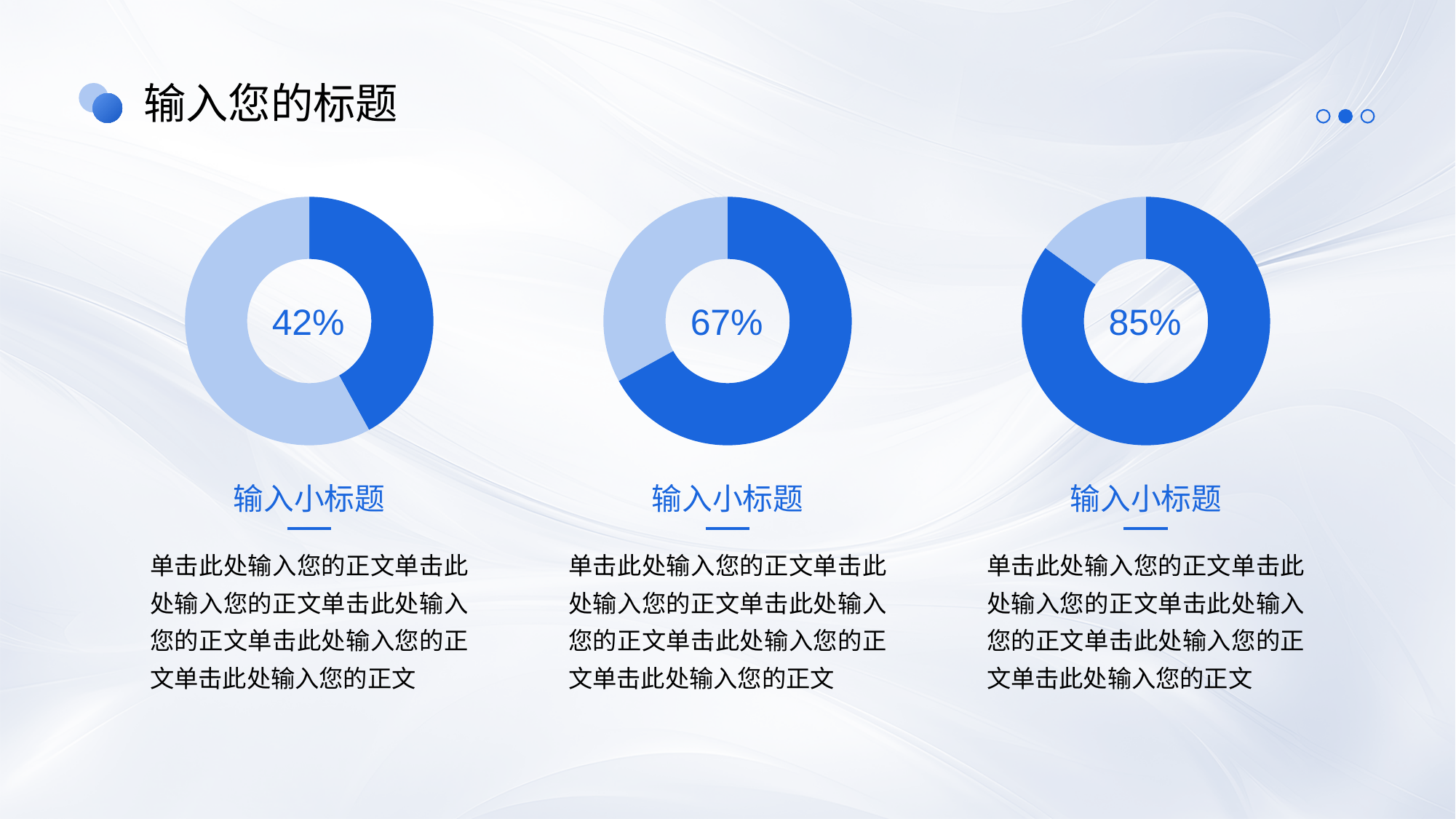

输入您的标题

### Chart

| Category | 销售额 |
|---|---|
| 第一季度 | 42.0 |
| 第二季度 | 58.0 |
42%

### Chart

| Category | 销售额 |
|---|---|
| 第一季度 | 67.0 |
| 第二季度 | 33.0 |
67%

### Chart

| Category | 销售额 |
|---|---|
| 第一季度 | 85.0 |
| 第二季度 | 15.0 |
85%
输入小标题
单击此处输入您的正文单击此处输入您的正文单击此处输入您的正文单击此处输入您的正文单击此处输入您的正文
输入小标题
单击此处输入您的正文单击此处输入您的正文单击此处输入您的正文单击此处输入您的正文单击此处输入您的正文
输入小标题
单击此处输入您的正文单击此处输入您的正文单击此处输入您的正文单击此处输入您的正文单击此处输入您的正文